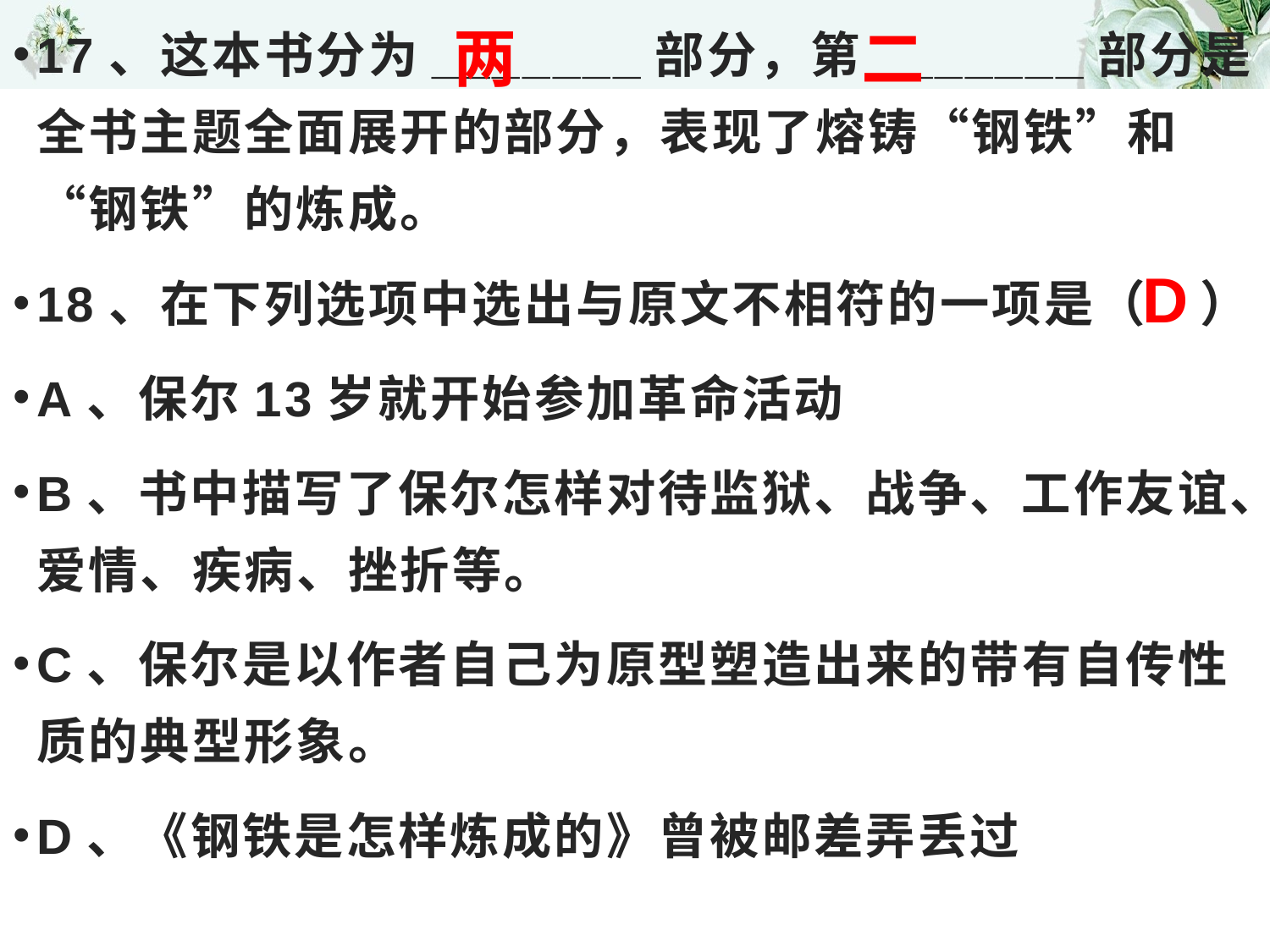

# 17、这本书分为_______部分，第_______部分是全书主题全面展开的部分，表现了熔铸“钢铁”和“钢铁”的炼成。
18、在下列选项中选出与原文不相符的一项是（　）
A、保尔13岁就开始参加革命活动
B、书中描写了保尔怎样对待监狱、战争、工作友谊、爱情、疾病、挫折等。
C、保尔是以作者自己为原型塑造出来的带有自传性质的典型形象。
D、《钢铁是怎样炼成的》曾被邮差弄丢过
两
二
D